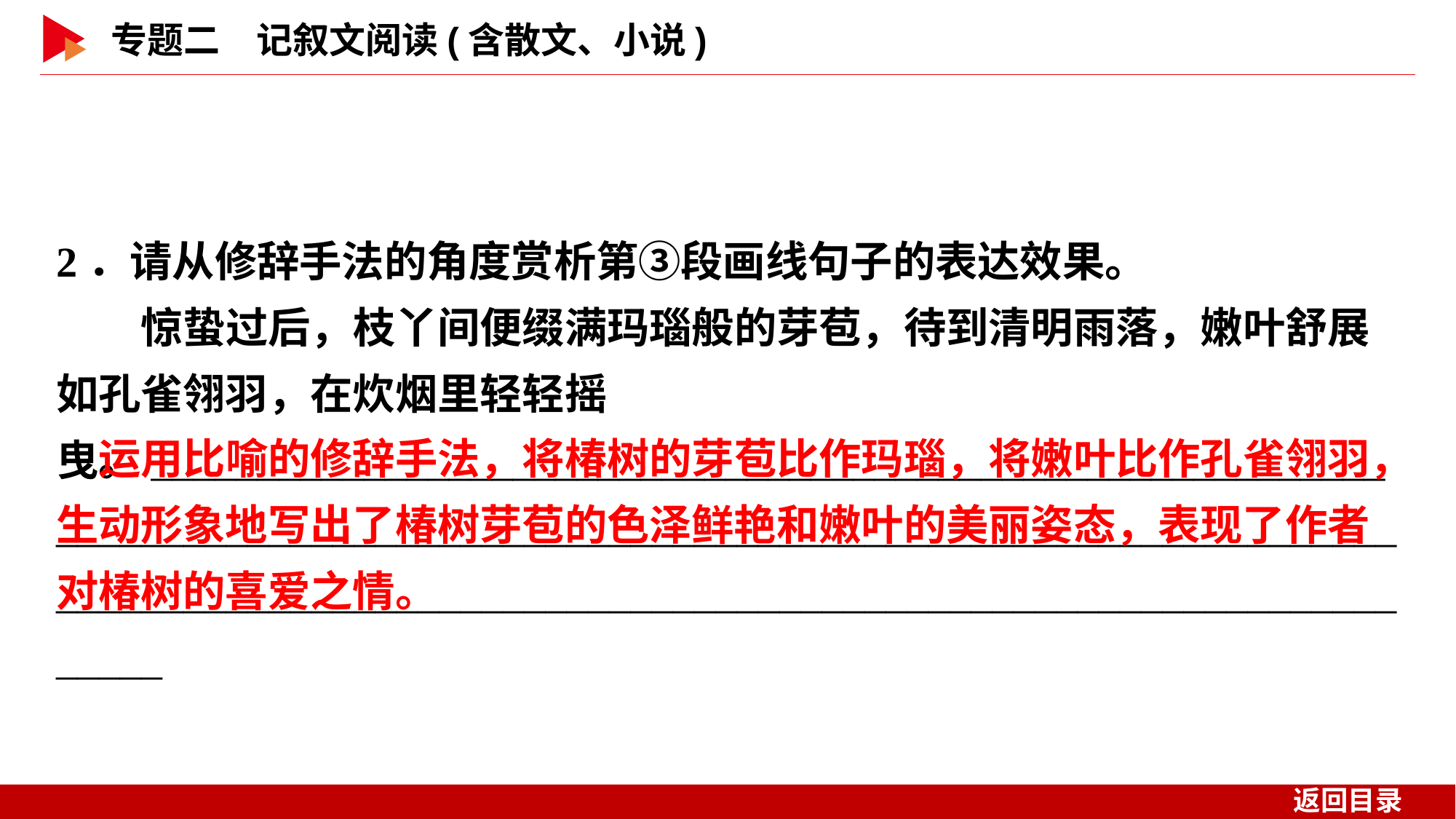

2．请从修辞手法的角度赏析第③段画线句子的表达效果。
　　惊蛰过后，枝丫间便缀满玛瑙般的芽苞，待到清明雨落，嫩叶舒展如孔雀翎羽，在炊烟里轻轻摇曳。_____________________________________________________________________________________________________________________________________________________________________________________________
　运用比喻的修辞手法，将椿树的芽苞比作玛瑙，将嫩叶比作孔雀翎羽，生动形象地写出了椿树芽苞的色泽鲜艳和嫩叶的美丽姿态，表现了作者对椿树的喜爱之情。